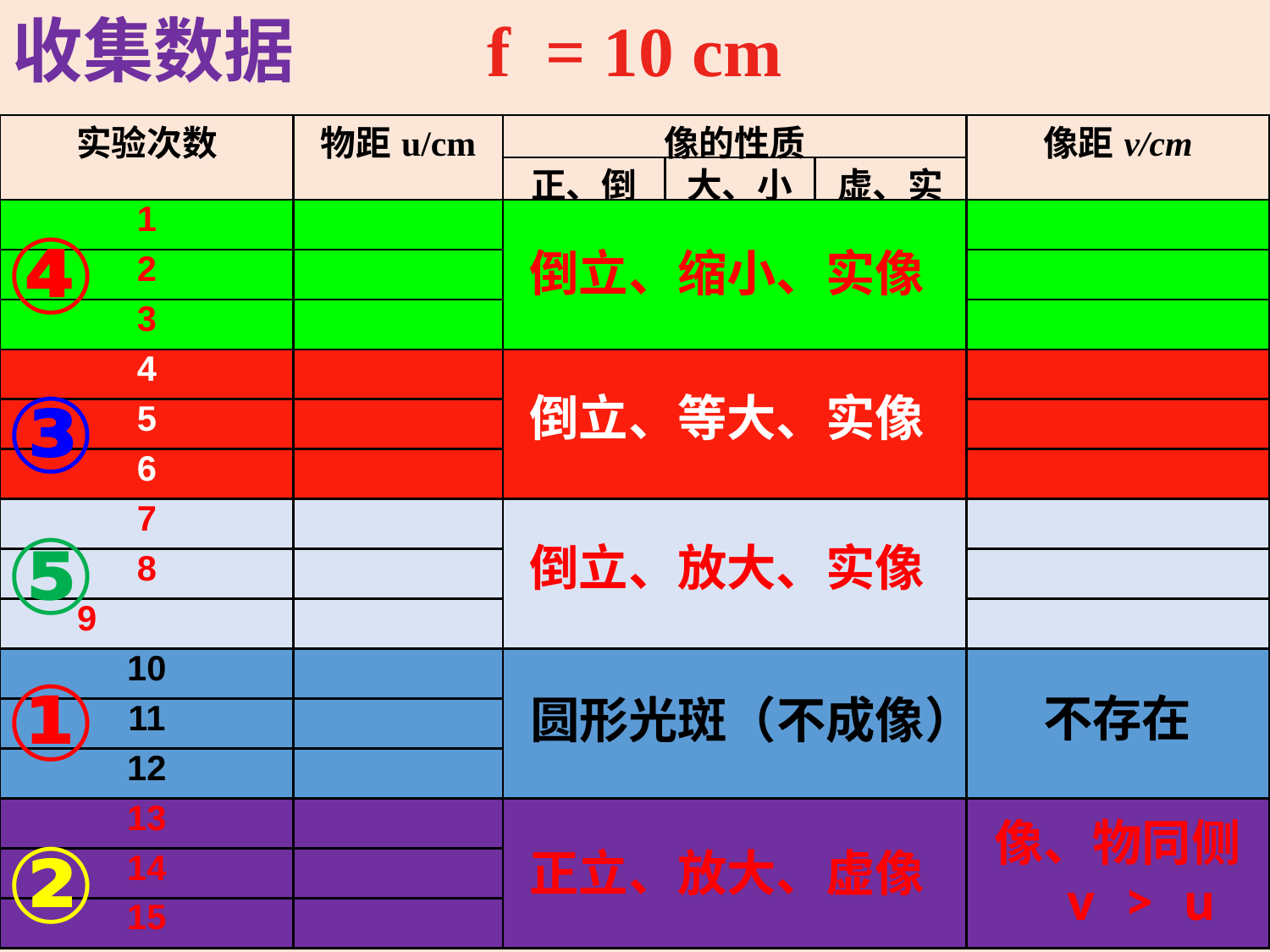

收集数据
f  = 10 cm
| 实验次数 | 物距u/cm | 像的性质 |  |  | 像距v/cm |
| --- | --- | --- | --- | --- | --- |
|  |  | 正、倒 | 大、小 | 虚、实 |  |
| 1 |  |  |  |  |  |
| 2 |  |  |  |  |  |
| 3 |  |  |  |  |  |
| 4 |  |  |  |  |  |
| 5 |  |  |  |  |  |
| 6 |  |  |  |  |  |
| 7 |  |  |  |  |  |
| 8 |  |  |  |  |  |
| 9 |  |  |  |  |  |
| 10 |  |  |  |  |  |
| 11 |  |  |  |  |  |
| 12 |  |  |  |  |  |
| 13 |  |  |  |  |  |
| 14 |  |  |  |  |  |
| 15 |  |  |  |  |  |
④
倒立、缩小、实像
③
倒立、等大、实像
⑤
倒立、放大、实像
①
不存在
圆形光斑（不成像）
像、物同侧
   v > u
②
正立、放大、虚像